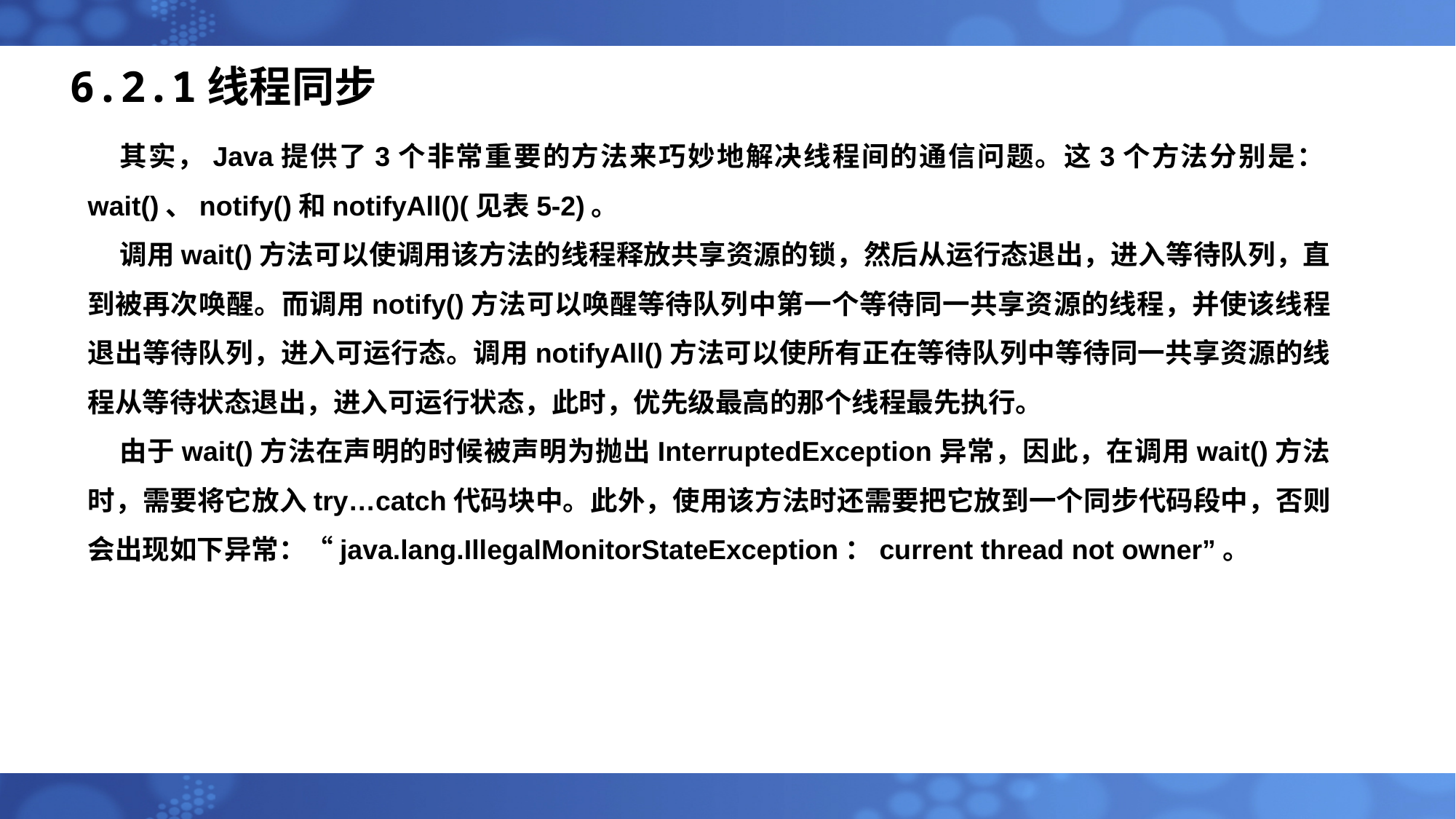

# 6.2.1线程同步
其实，Java提供了3个非常重要的方法来巧妙地解决线程间的通信问题。这3个方法分别是：wait()、notify()和notifyAll()(见表5-2)。
调用wait()方法可以使调用该方法的线程释放共享资源的锁，然后从运行态退出，进入等待队列，直到被再次唤醒。而调用notify()方法可以唤醒等待队列中第一个等待同一共享资源的线程，并使该线程退出等待队列，进入可运行态。调用notifyAll()方法可以使所有正在等待队列中等待同一共享资源的线程从等待状态退出，进入可运行状态，此时，优先级最高的那个线程最先执行。
由于wait()方法在声明的时候被声明为抛出InterruptedException异常，因此，在调用wait()方法时，需要将它放入try…catch代码块中。此外，使用该方法时还需要把它放到一个同步代码段中，否则会出现如下异常：“java.lang.IllegalMonitorStateException：current thread not owner”。